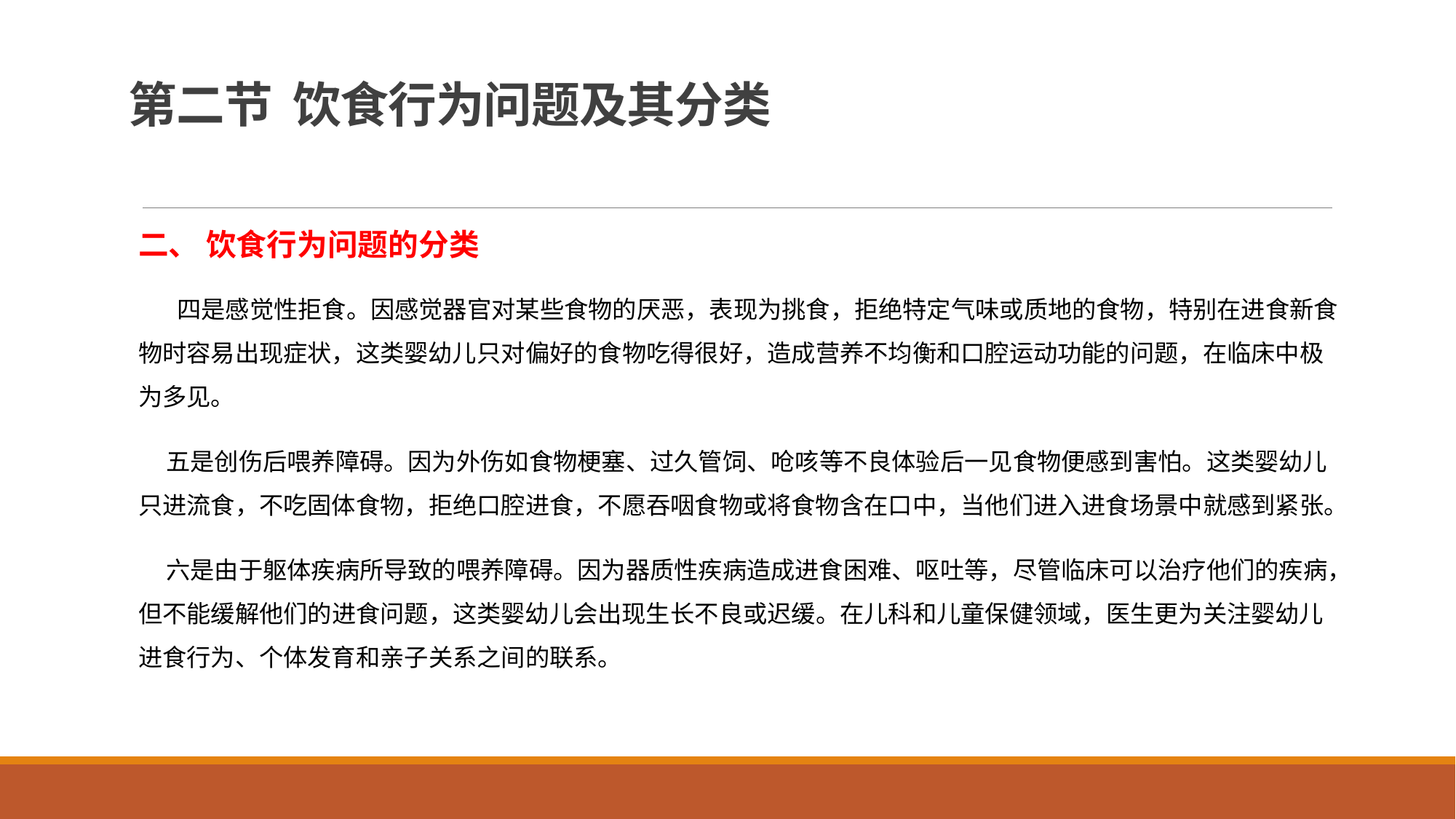

# 第二节  饮食行为问题及其分类
二、 饮食行为问题的分类
      四是感觉性拒食。因感觉器官对某些食物的厌恶，表现为挑食，拒绝特定气味或质地的食物，特别在进食新食物时容易出现症状，这类婴幼儿只对偏好的食物吃得很好，造成营养不均衡和口腔运动功能的问题，在临床中极为多见。
    五是创伤后喂养障碍。因为外伤如食物梗塞、过久管饲、呛咳等不良体验后一见食物便感到害怕。这类婴幼儿只进流食，不吃固体食物，拒绝口腔进食，不愿吞咽食物或将食物含在口中，当他们进入进食场景中就感到紧张。
    六是由于躯体疾病所导致的喂养障碍。因为器质性疾病造成进食困难、呕吐等，尽管临床可以治疗他们的疾病，但不能缓解他们的进食问题，这类婴幼儿会出现生长不良或迟缓。在儿科和儿童保健领域，医生更为关注婴幼儿进食行为、个体发育和亲子关系之间的联系。